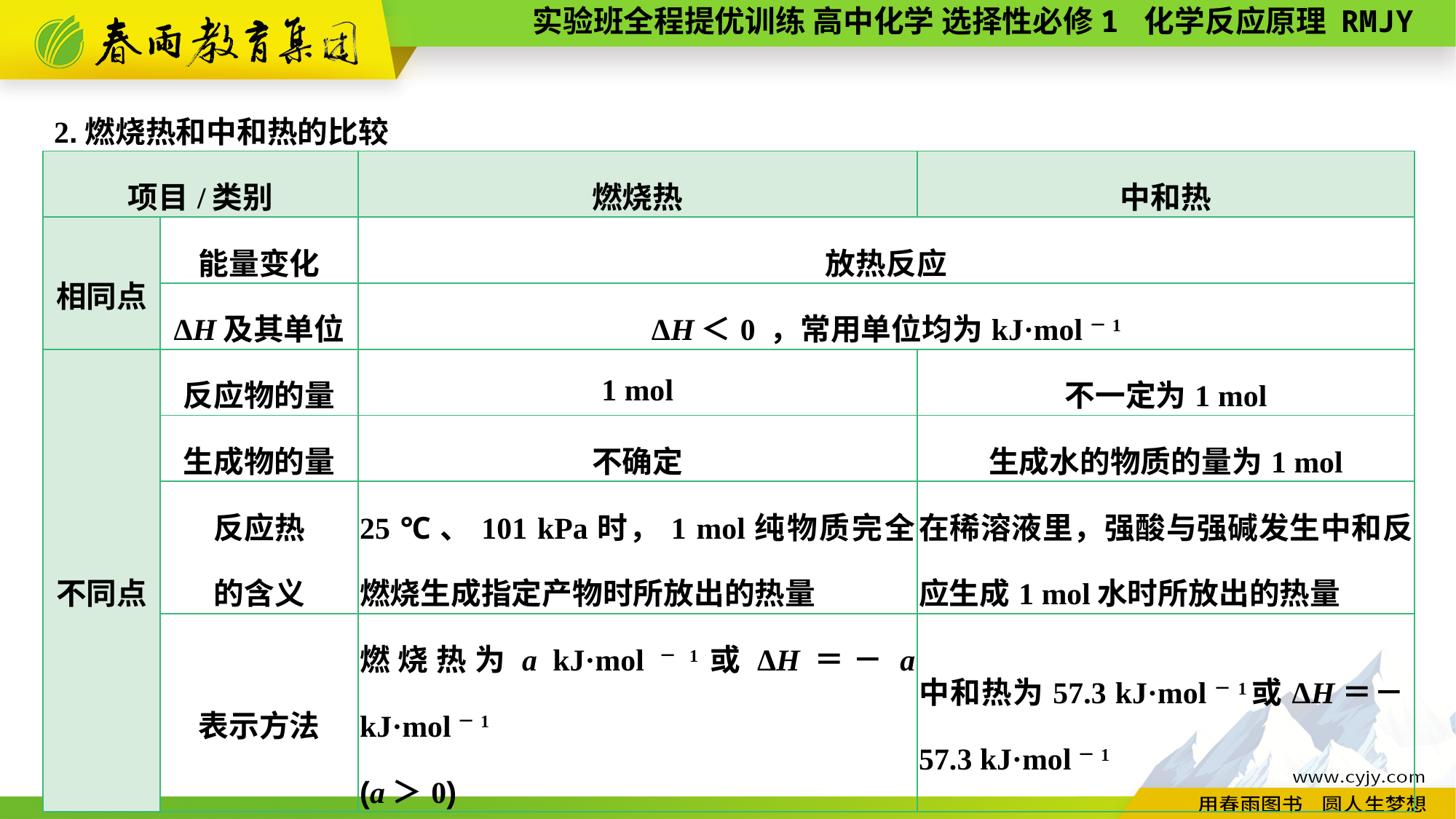

2.燃烧热和中和热的比较
| 项目/类别 |  | 燃烧热 | 中和热 |
| --- | --- | --- | --- |
| 相同点 | 能量变化 | 放热反应 |  |
|  | ΔH及其单位 | ΔH＜0 ，常用单位均为kJ·mol－1 |  |
| 不同点 | 反应物的量 | 1 mol | 不一定为1 mol |
|  | 生成物的量 | 不确定 | 生成水的物质的量为1 mol |
|  | 反应热 的含义 | 25 ℃、101 kPa时，1 mol纯物质完全燃烧生成指定产物时所放出的热量 | 在稀溶液里，强酸与强碱发生中和反应生成1 mol水时所放出的热量 |
|  | 表示方法 | 燃烧热为a kJ·mol－1或ΔH＝－a kJ·mol－1 (a＞0) | 中和热为57.3 kJ·mol－1或ΔH＝－57.3 kJ·mol－1 |